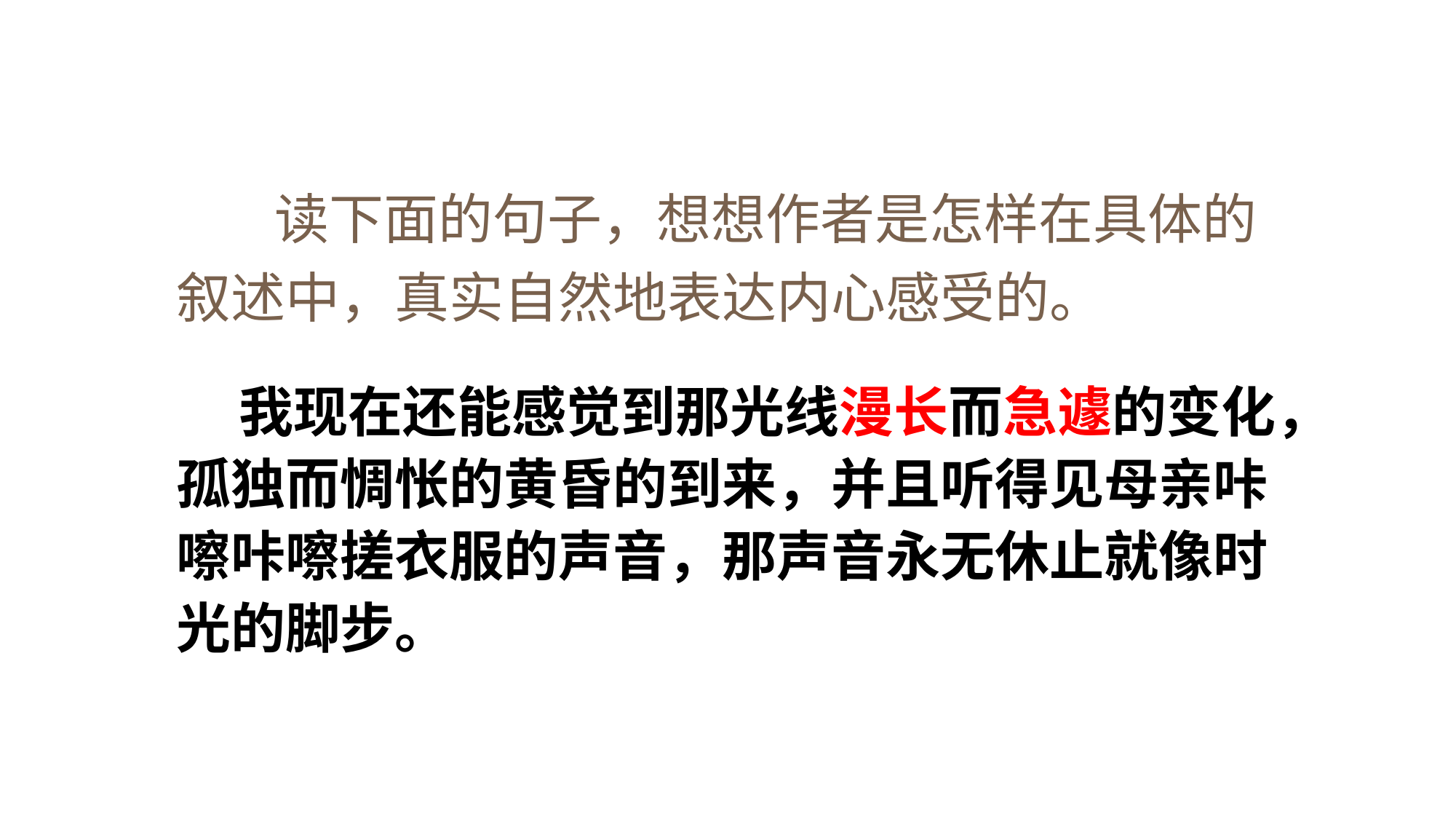

读下面的句子，想想作者是怎样在具体的叙述中，真实自然地表达内心感受的。
    我现在还能感觉到那光线漫长而急遽的变化，孤独而惆怅的黄昏的到来，并且听得见母亲咔嚓咔嚓搓衣服的声音，那声音永无休止就像时光的脚步。